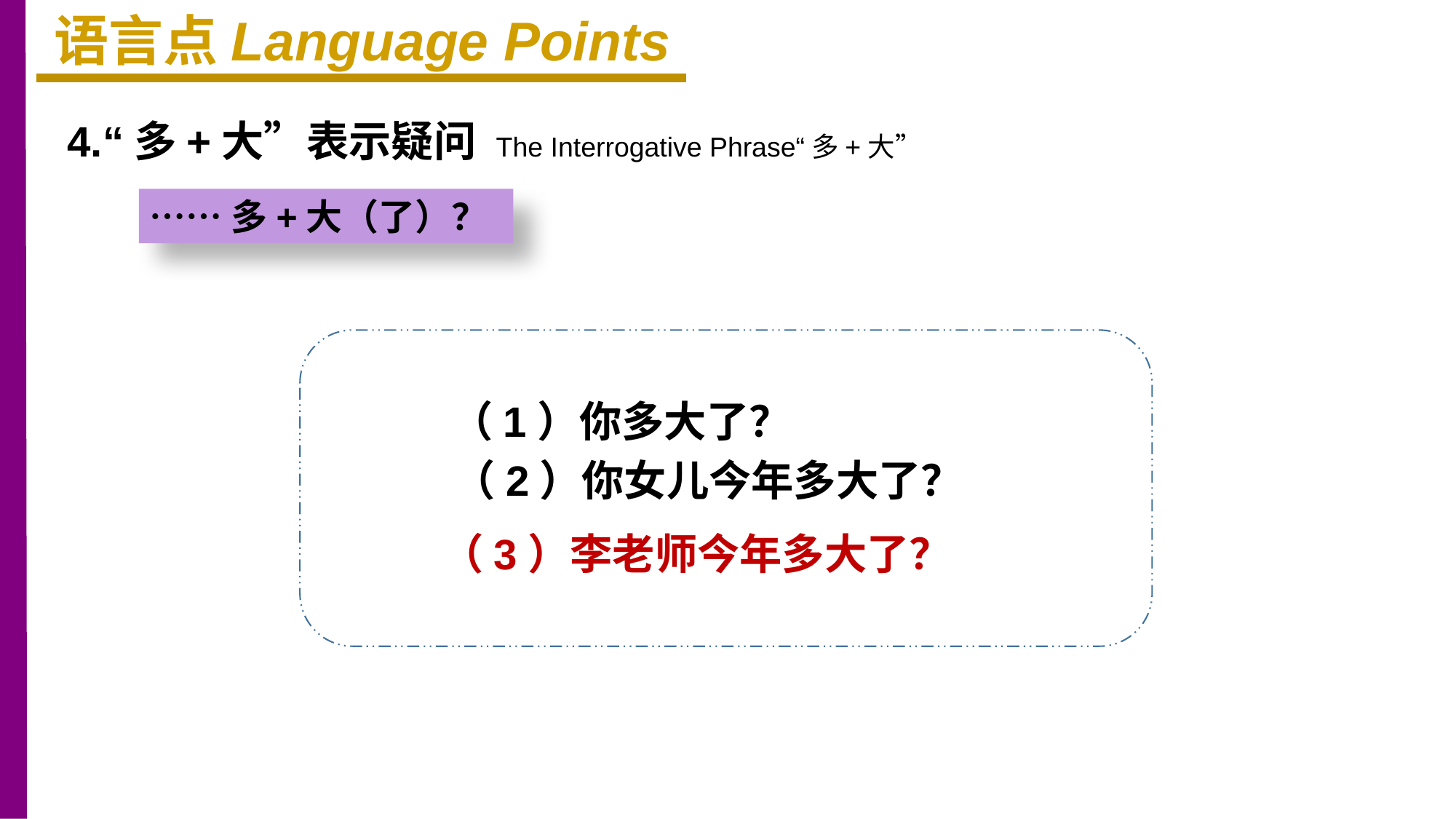

语言点Language Points
4.“多+大”表示疑问 The Interrogative Phrase“多+大”
……多+大（了）？

（1）你多大了？
（2）你女儿今年多大了？
（3）李老师今年多大了？